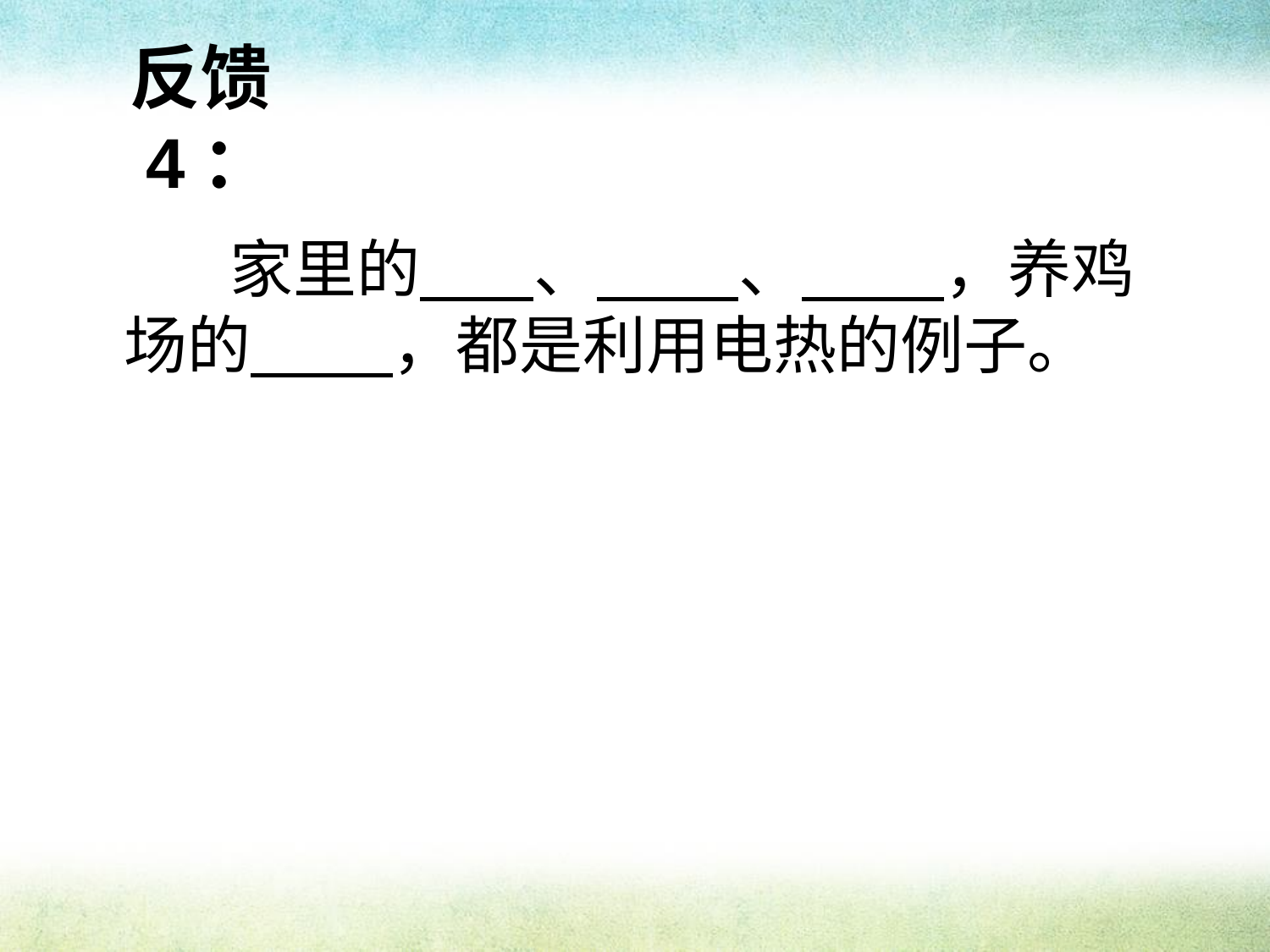

# 反馈4：
           家里的        、          、          ，养鸡场的          ，都是利用电热的例子。